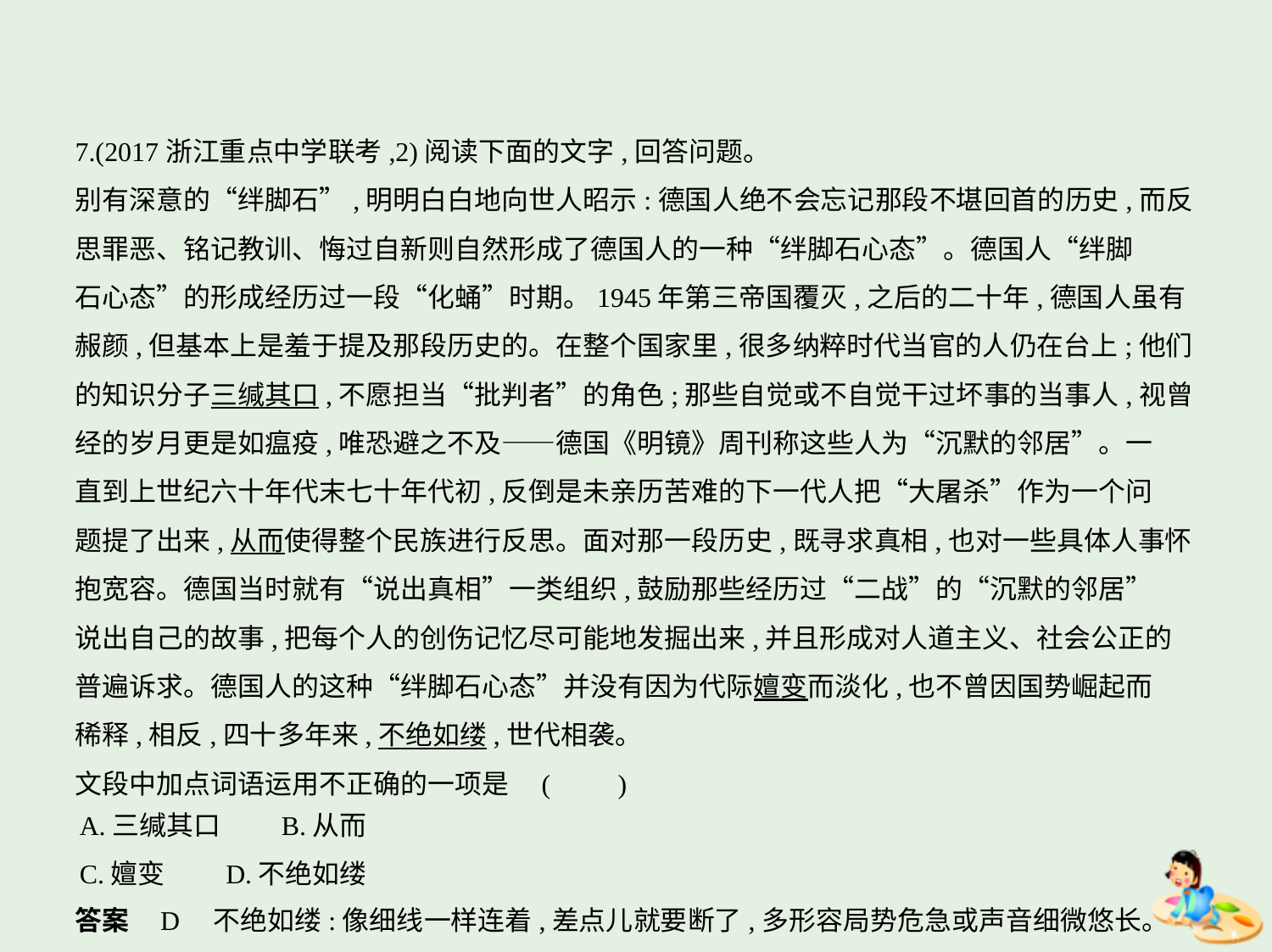

7.(2017浙江重点中学联考,2)阅读下面的文字,回答问题。
别有深意的“绊脚石”,明明白白地向世人昭示:德国人绝不会忘记那段不堪回首的历史,而反
思罪恶、铭记教训、悔过自新则自然形成了德国人的一种“绊脚石心态”。德国人“绊脚
石心态”的形成经历过一段“化蛹”时期。1945年第三帝国覆灭,之后的二十年,德国人虽有
赧颜,但基本上是羞于提及那段历史的。在整个国家里,很多纳粹时代当官的人仍在台上;他们
的知识分子三缄其口,不愿担当“批判者”的角色;那些自觉或不自觉干过坏事的当事人,视曾
经的岁月更是如瘟疫,唯恐避之不及——德国《明镜》周刊称这些人为“沉默的邻居”。一
直到上世纪六十年代末七十年代初,反倒是未亲历苦难的下一代人把“大屠杀”作为一个问
题提了出来,从而使得整个民族进行反思。面对那一段历史,既寻求真相,也对一些具体人事怀
抱宽容。德国当时就有“说出真相”一类组织,鼓励那些经历过“二战”的“沉默的邻居”
说出自己的故事,把每个人的创伤记忆尽可能地发掘出来,并且形成对人道主义、社会公正的
普遍诉求。德国人的这种“绊脚石心态”并没有因为代际嬗变而淡化,也不曾因国势崛起而
稀释,相反,四十多年来,不绝如缕,世代相袭。
文段中加点词语运用不正确的一项是 (　　)
A.三缄其口　　B.从而
C.嬗变　　D.不绝如缕
答案    D　不绝如缕:像细线一样连着,差点儿就要断了,多形容局势危急或声音细微悠长。